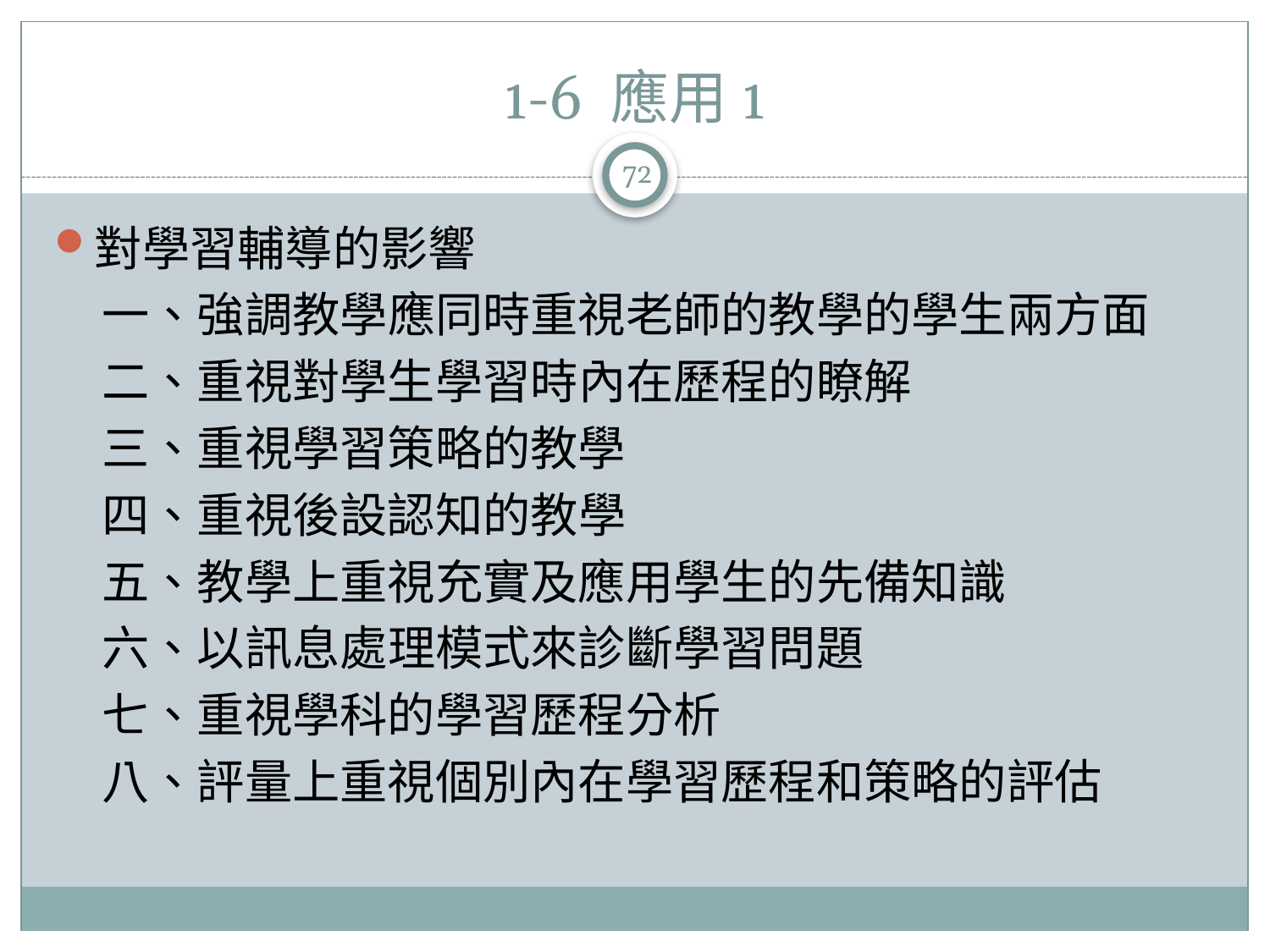

# 1-6 應用1
72
對學習輔導的影響
　一、強調教學應同時重視老師的教學的學生兩方面
　二、重視對學生學習時內在歷程的瞭解
　三、重視學習策略的教學
　四、重視後設認知的教學
　五、教學上重視充實及應用學生的先備知識
　六、以訊息處理模式來診斷學習問題
　七、重視學科的學習歷程分析
　八、評量上重視個別內在學習歷程和策略的評估